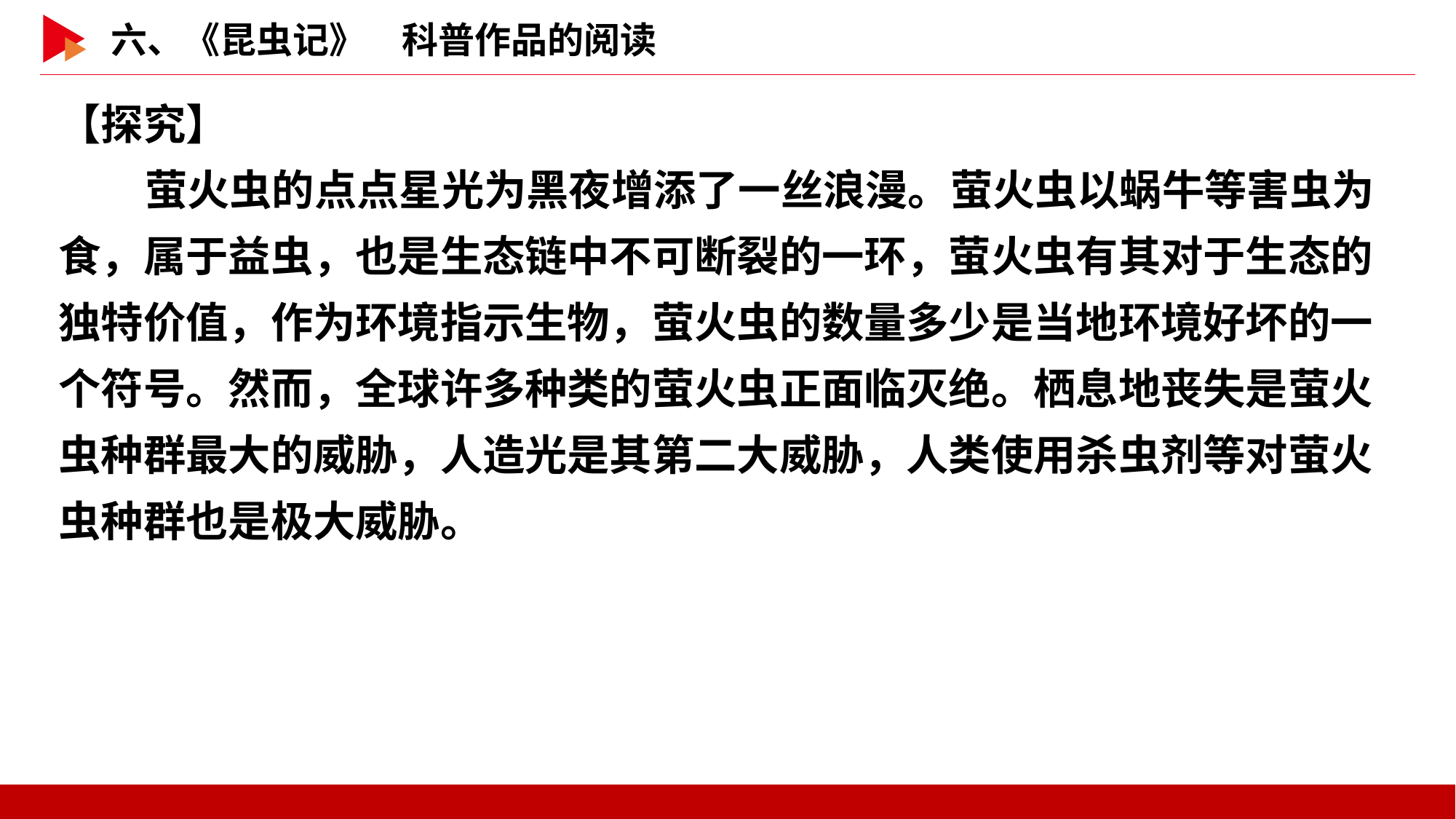

【探究】
萤火虫的点点星光为黑夜增添了一丝浪漫。萤火虫以蜗牛等害虫为食，属于益虫，也是生态链中不可断裂的一环，萤火虫有其对于生态的独特价值，作为环境指示生物，萤火虫的数量多少是当地环境好坏的一个符号。然而，全球许多种类的萤火虫正面临灭绝。栖息地丧失是萤火虫种群最大的威胁，人造光是其第二大威胁，人类使用杀虫剂等对萤火虫种群也是极大威胁。